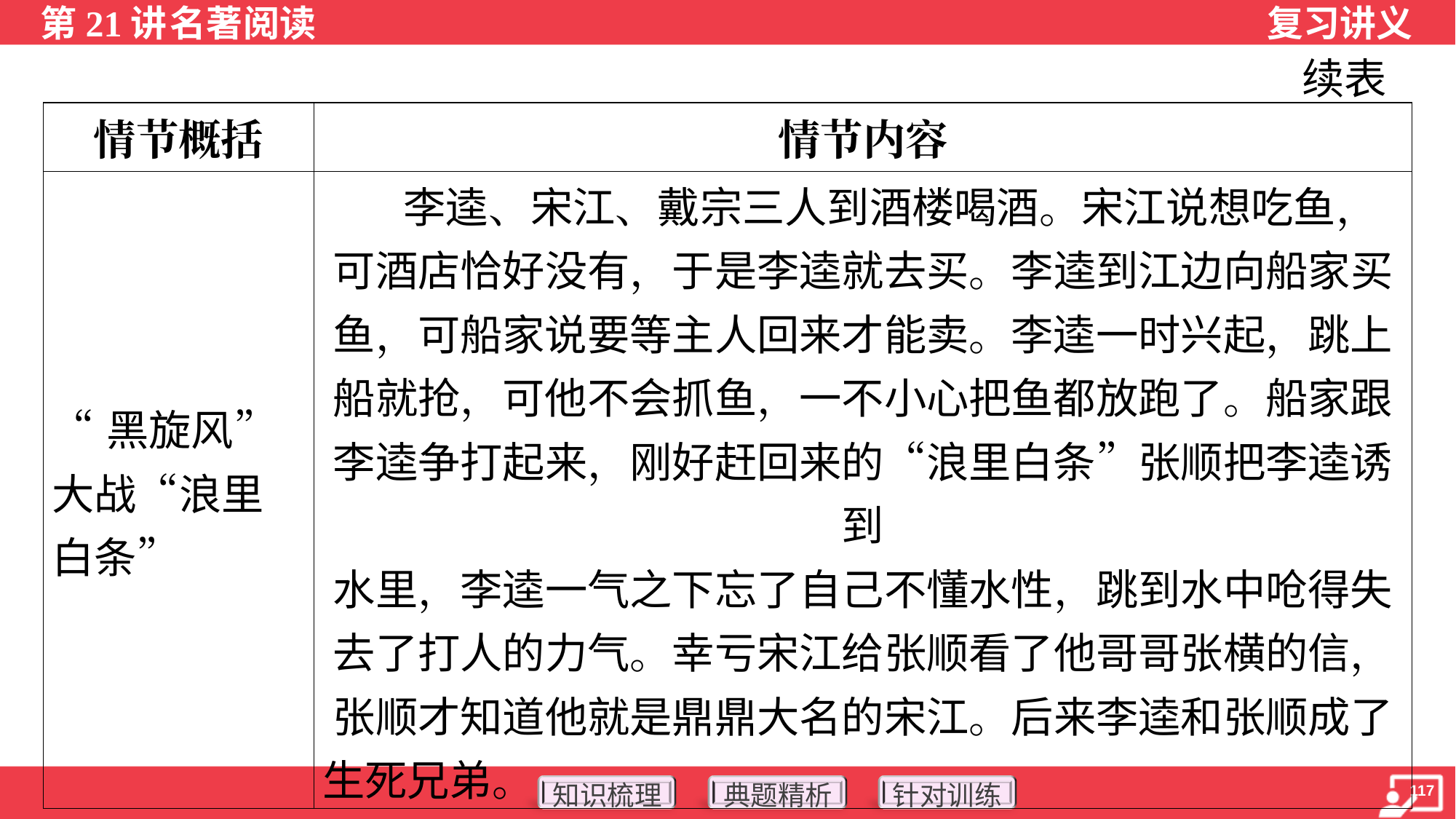

续表
| 情节概括 | 情节内容 |
| --- | --- |
| “黑旋风”大战“浪里白条” | 李逵、宋江、戴宗三人到酒楼喝酒。宋江说想吃鱼， 可酒店恰好没有，于是李逵就去买。李逵到江边向船家买 鱼，可船家说要等主人回来才能卖。李逵一时兴起，跳上 船就抢，可他不会抓鱼，一不小心把鱼都放跑了。船家跟 李逵争打起来，刚好赶回来的“浪里白条”张顺把李逵诱到 水里，李逵一气之下忘了自己不懂水性，跳到水中呛得失 去了打人的力气。幸亏宋江给张顺看了他哥哥张横的信， 张顺才知道他就是鼎鼎大名的宋江。后来李逵和张顺成了 生死兄弟。 |